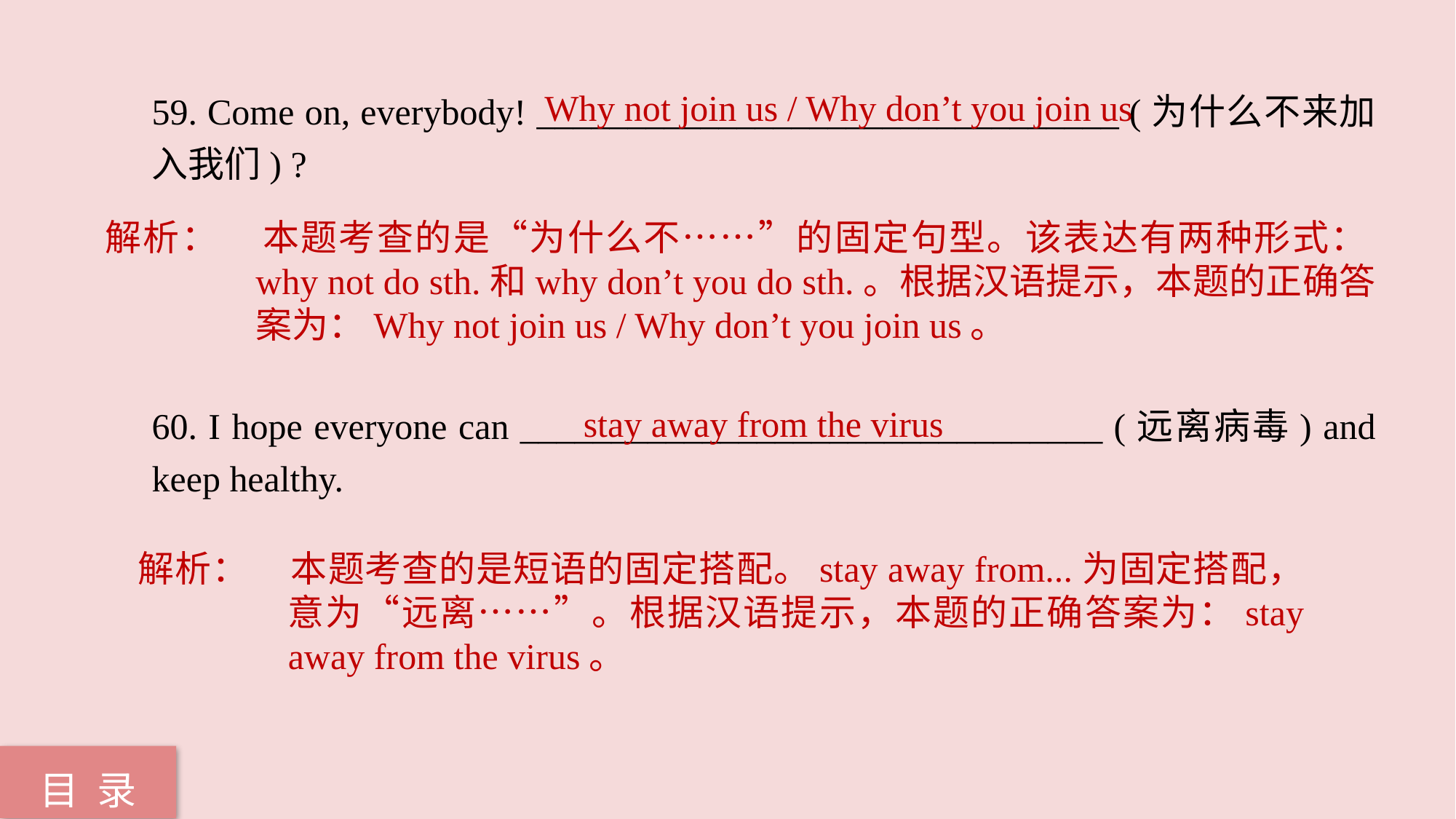

Why not join us / Why don’t you join us
59. Come on, everybody! ________________________________ (为什么不来加入我们) ?

60. I hope everyone can ________________________________ (远离病毒) and keep healthy.
解析：	本题考查的是“为什么不……”的固定句型。该表达有两种形式：why not do sth.和why don’t you do sth.。根据汉语提示，本题的正确答案为：Why not join us / Why don’t you join us。
stay away from the virus
解析：	本题考查的是短语的固定搭配。stay away from...为固定搭配，意为“远离……”。根据汉语提示，本题的正确答案为：stay away from the virus。